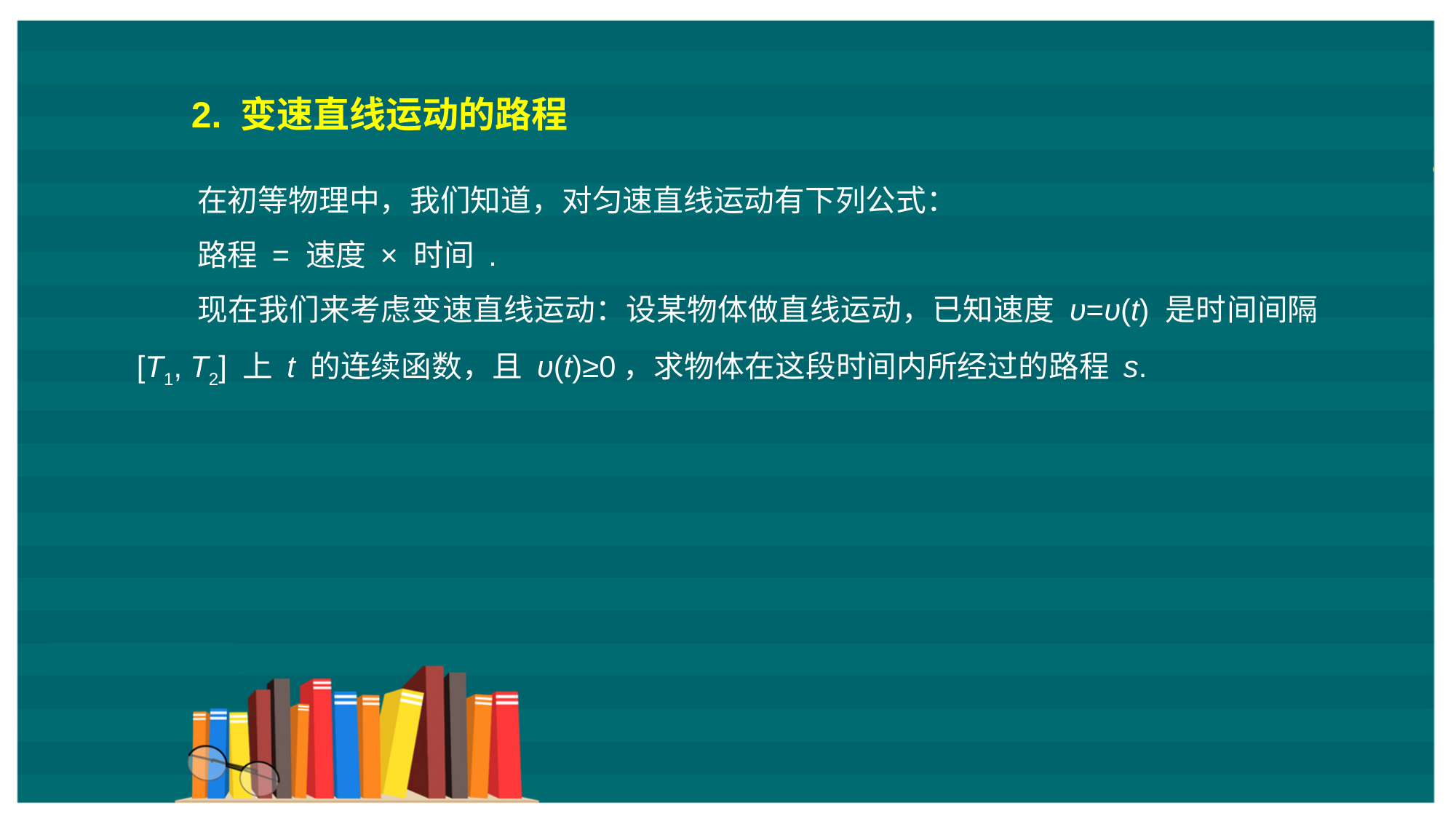

2. 变速直线运动的路程
在初等物理中，我们知道，对匀速直线运动有下列公式：
路程 = 速度 × 时间 .
现在我们来考虑变速直线运动：设某物体做直线运动，已知速度 υ=υ(t) 是时间间隔 [T1, T2] 上 t 的连续函数，且 υ(t)≥0，求物体在这段时间内所经过的路程 s.